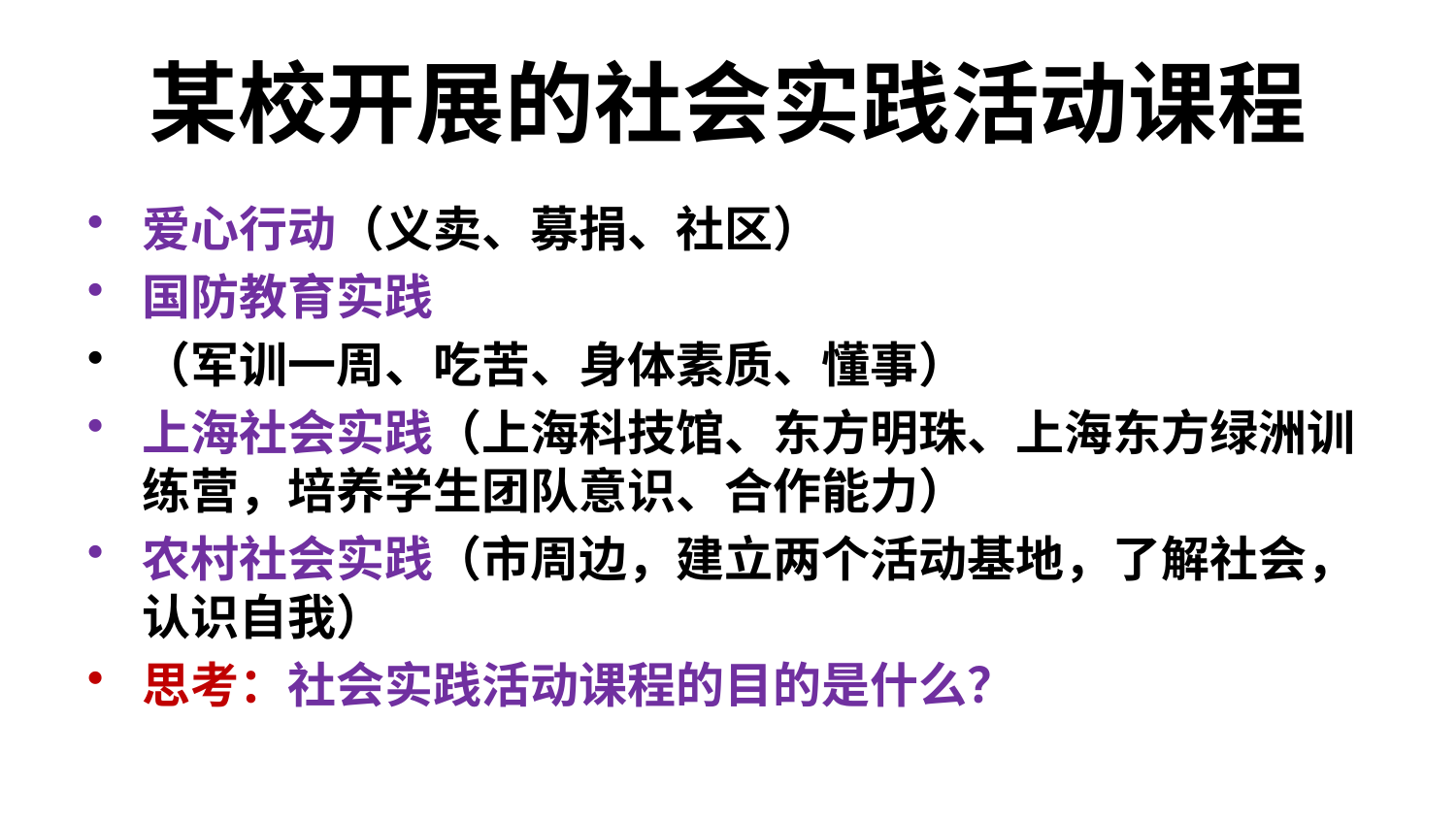

# 某校开展的社会实践活动课程
爱心行动（义卖、募捐、社区）
国防教育实践
（军训一周、吃苦、身体素质、懂事）
上海社会实践（上海科技馆、东方明珠、上海东方绿洲训练营，培养学生团队意识、合作能力）
农村社会实践（市周边，建立两个活动基地，了解社会，认识自我）
思考：社会实践活动课程的目的是什么？